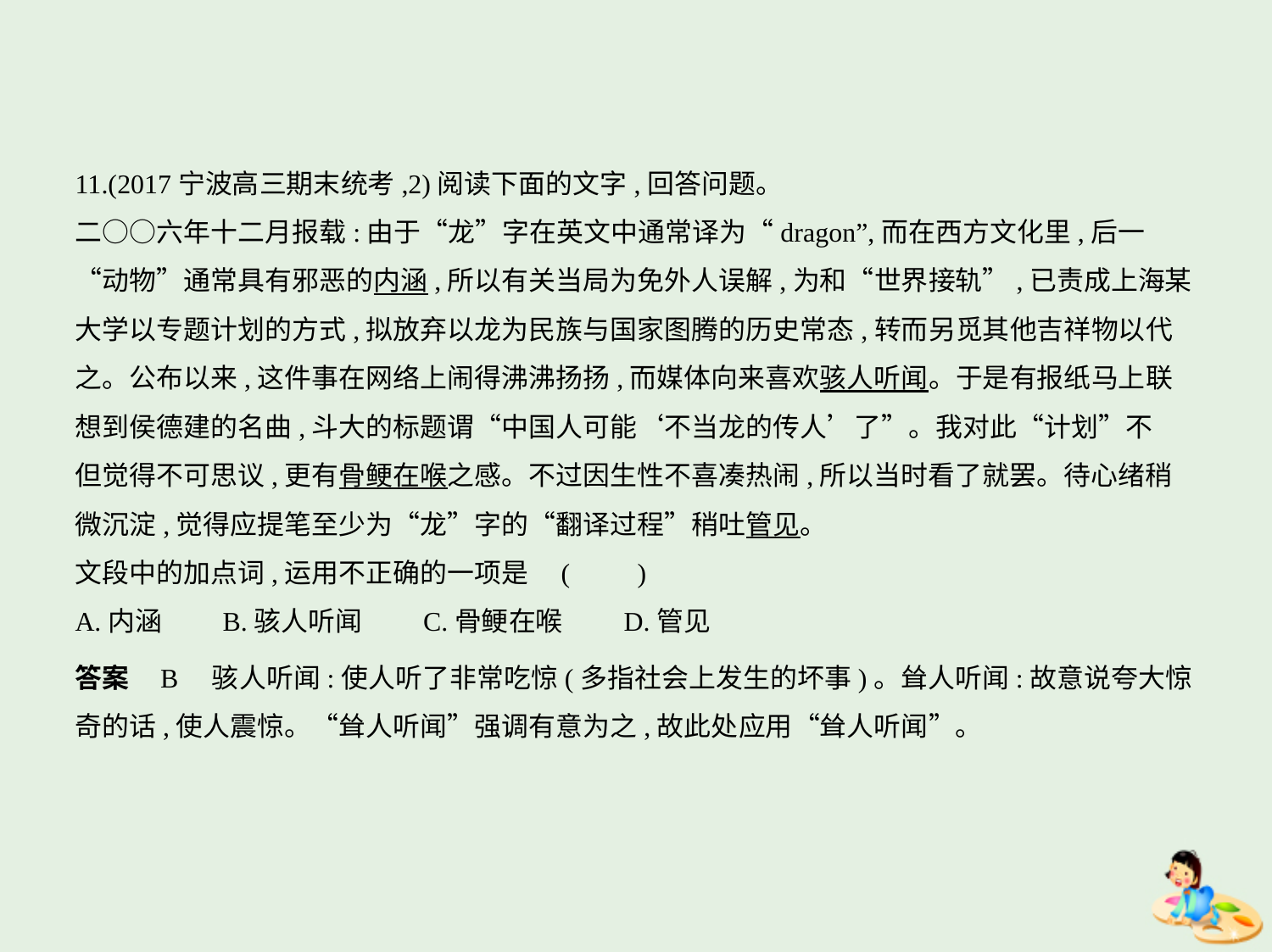

11.(2017宁波高三期末统考,2)阅读下面的文字,回答问题。
二○○六年十二月报载:由于“龙”字在英文中通常译为“dragon”,而在西方文化里,后一
“动物”通常具有邪恶的内涵,所以有关当局为免外人误解,为和“世界接轨”,已责成上海某
大学以专题计划的方式,拟放弃以龙为民族与国家图腾的历史常态,转而另觅其他吉祥物以代
之。公布以来,这件事在网络上闹得沸沸扬扬,而媒体向来喜欢骇人听闻。于是有报纸马上联
想到侯德建的名曲,斗大的标题谓“中国人可能‘不当龙的传人’了”。我对此“计划”不
但觉得不可思议,更有骨鲠在喉之感。不过因生性不喜凑热闹,所以当时看了就罢。待心绪稍
微沉淀,觉得应提笔至少为“龙”字的“翻译过程”稍吐管见。
文段中的加点词,运用不正确的一项是 (　　)
A.内涵　　B.骇人听闻　　C.骨鲠在喉　　D.管见
答案    B　骇人听闻:使人听了非常吃惊(多指社会上发生的坏事)。耸人听闻:故意说夸大惊
奇的话,使人震惊。“耸人听闻”强调有意为之,故此处应用“耸人听闻”。